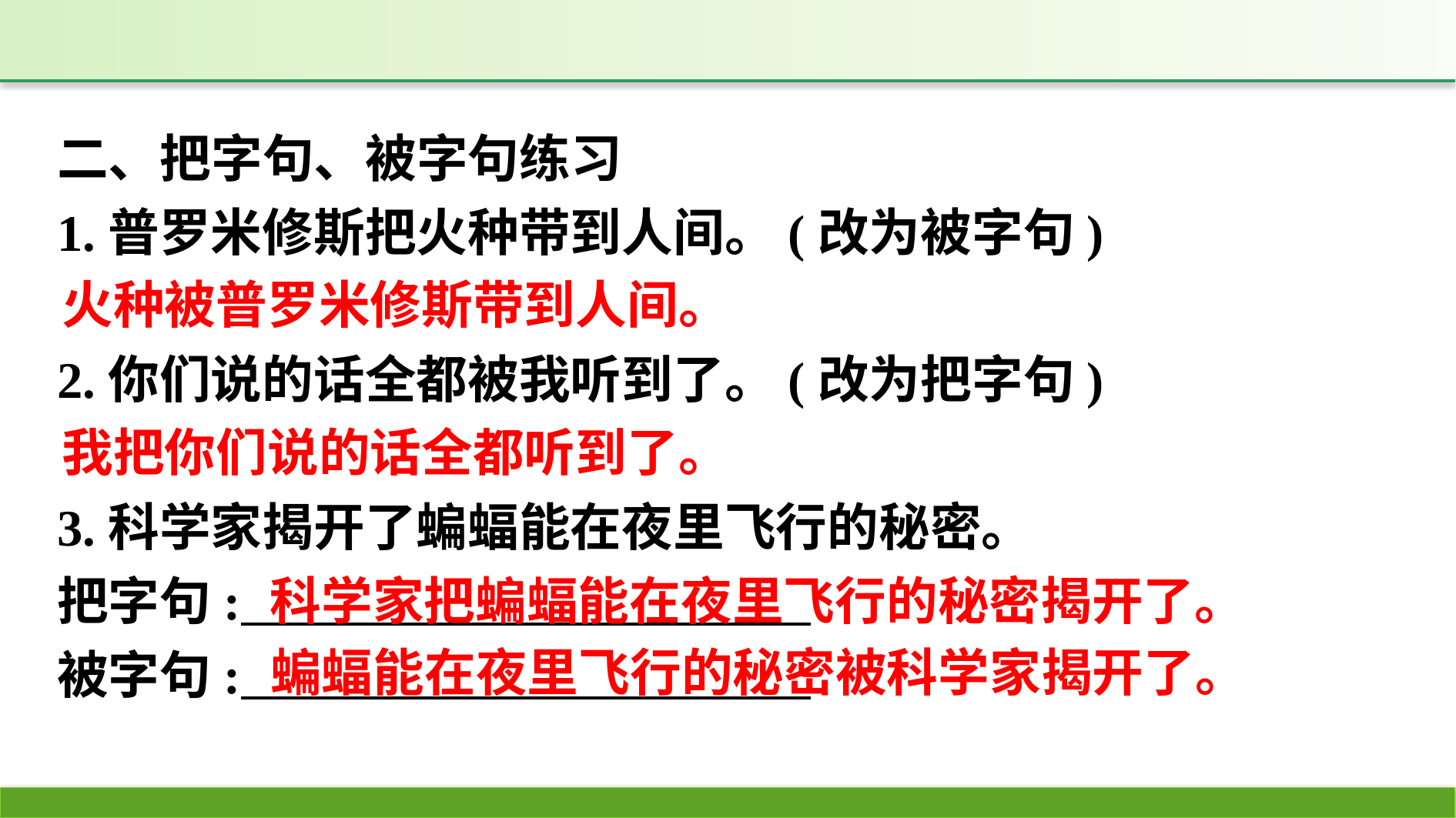

二、把字句、被字句练习
1.普罗米修斯把火种带到人间。(改为被字句)

2.你们说的话全都被我听到了。(改为把字句)

3.科学家揭开了蝙蝠能在夜里飞行的秘密。
把字句:
被字句:
火种被普罗米修斯带到人间。
我把你们说的话全都听到了。
科学家把蝙蝠能在夜里飞行的秘密揭开了。
蝙蝠能在夜里飞行的秘密被科学家揭开了。